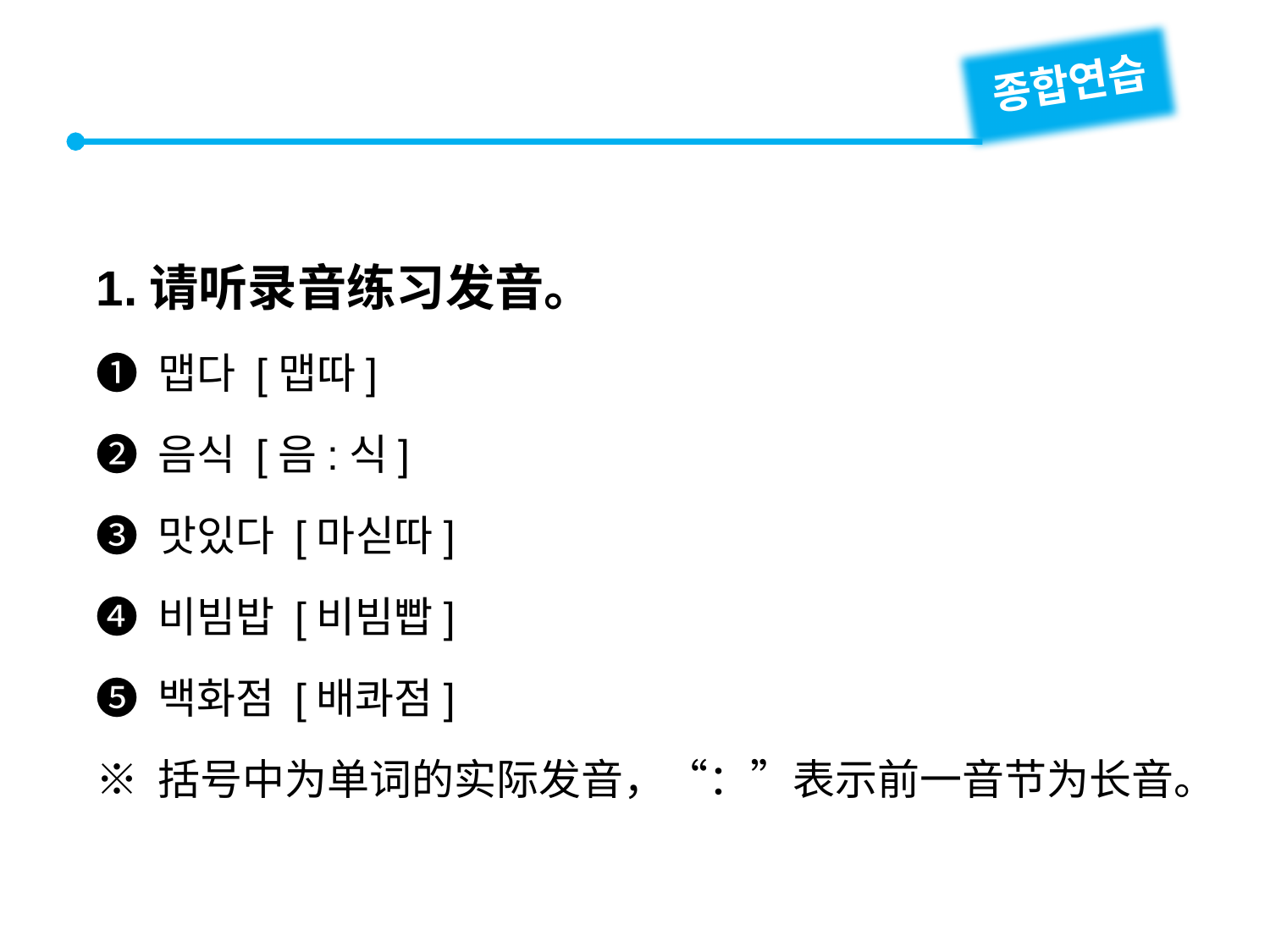

종합연습
1.请听录音练习发音。
❶ 맵다 [맵따]
❷ 음식 [음:식]
❸ 맛있다 [마싣따]
❹ 비빔밥 [비빔빱]
❺ 백화점 [배콰점]
※ 括号中为单词的实际发音，“：”表示前一音节为长音。